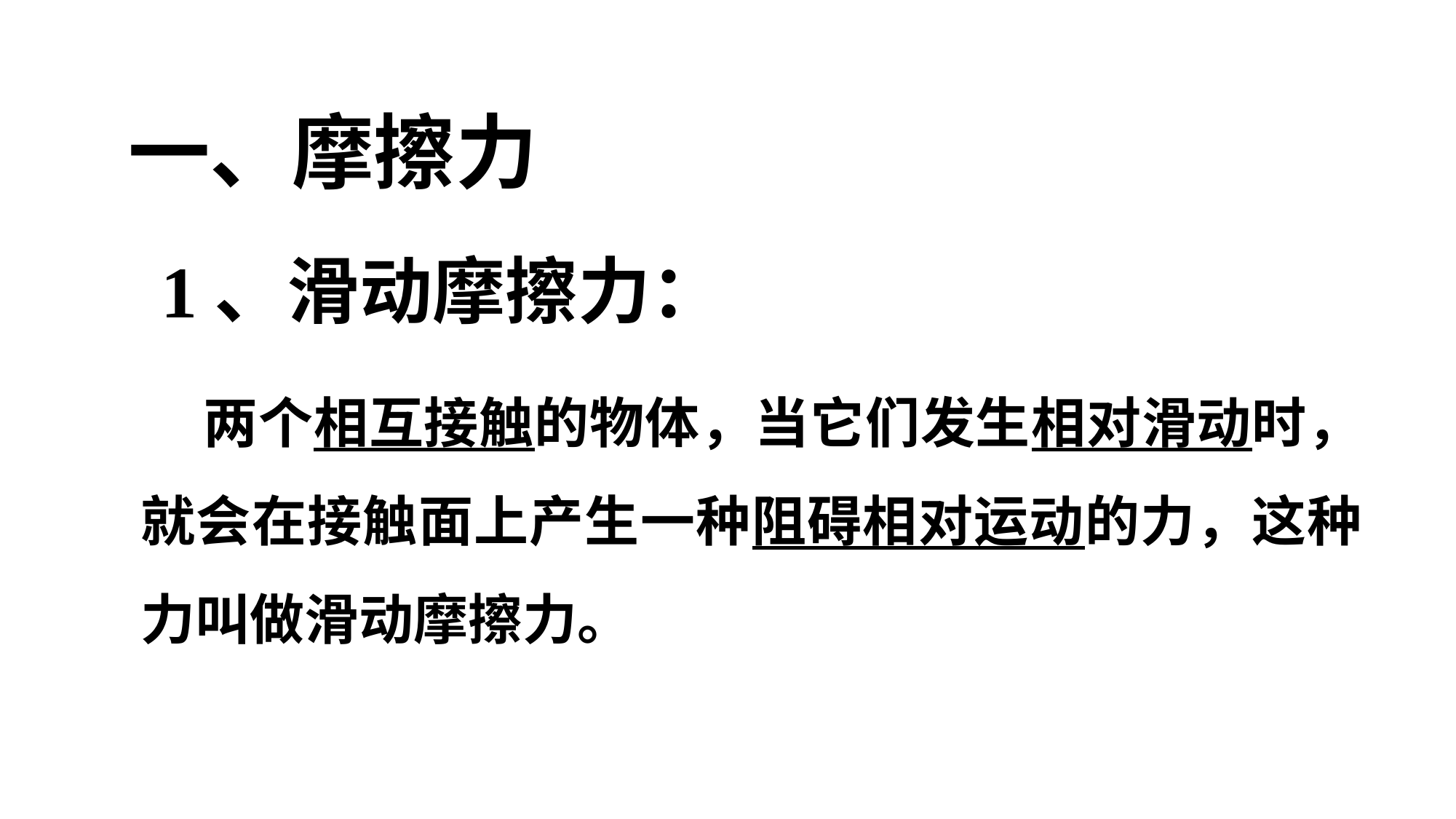

一、摩擦力
1、滑动摩擦力：
     两个相互接触的物体，当它们发生相对滑动时，就会在接触面上产生一种阻碍相对运动的力，这种力叫做滑动摩擦力。